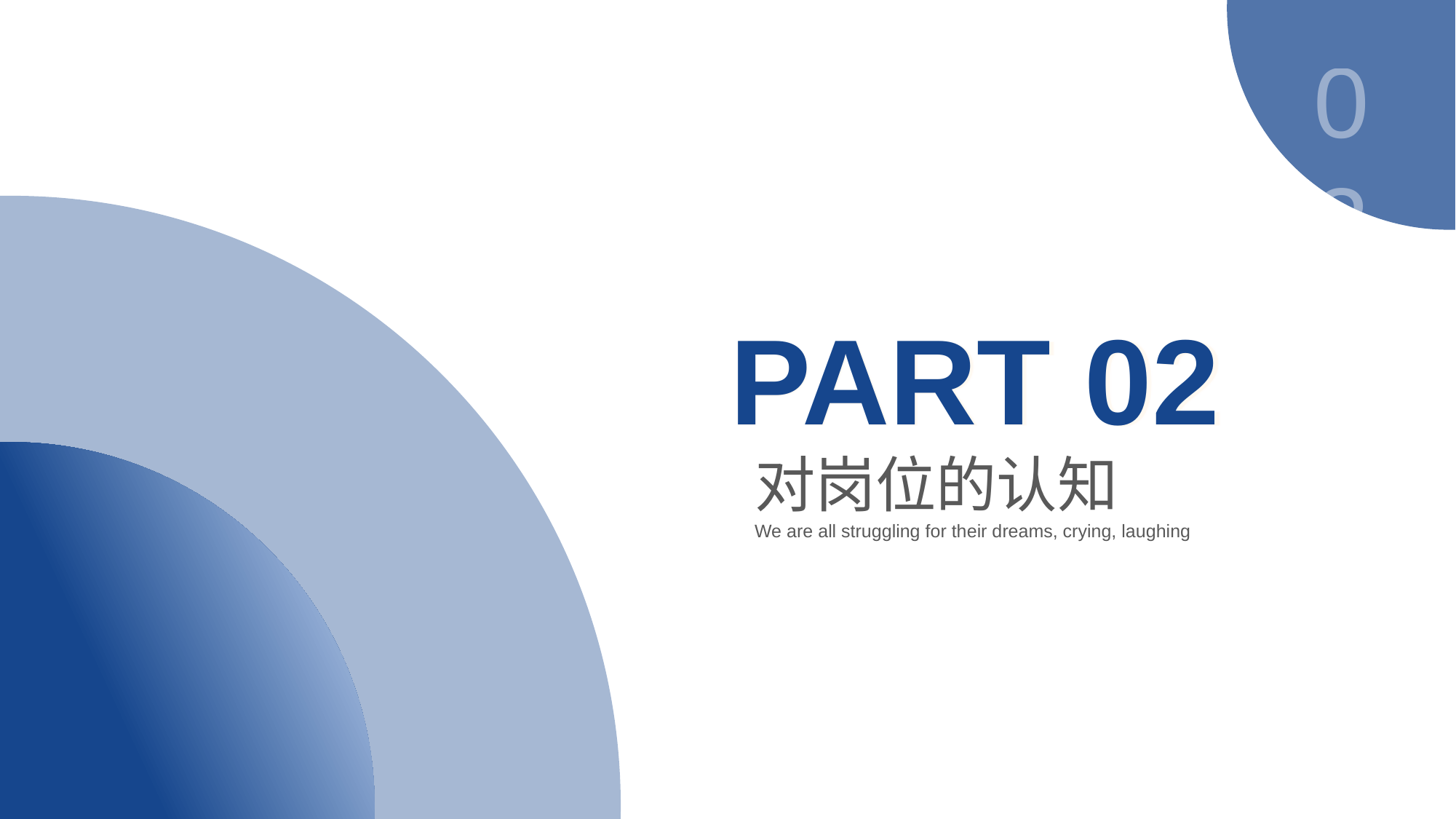

02

PART 02
对岗位的认知
We are all struggling for their dreams, crying, laughing